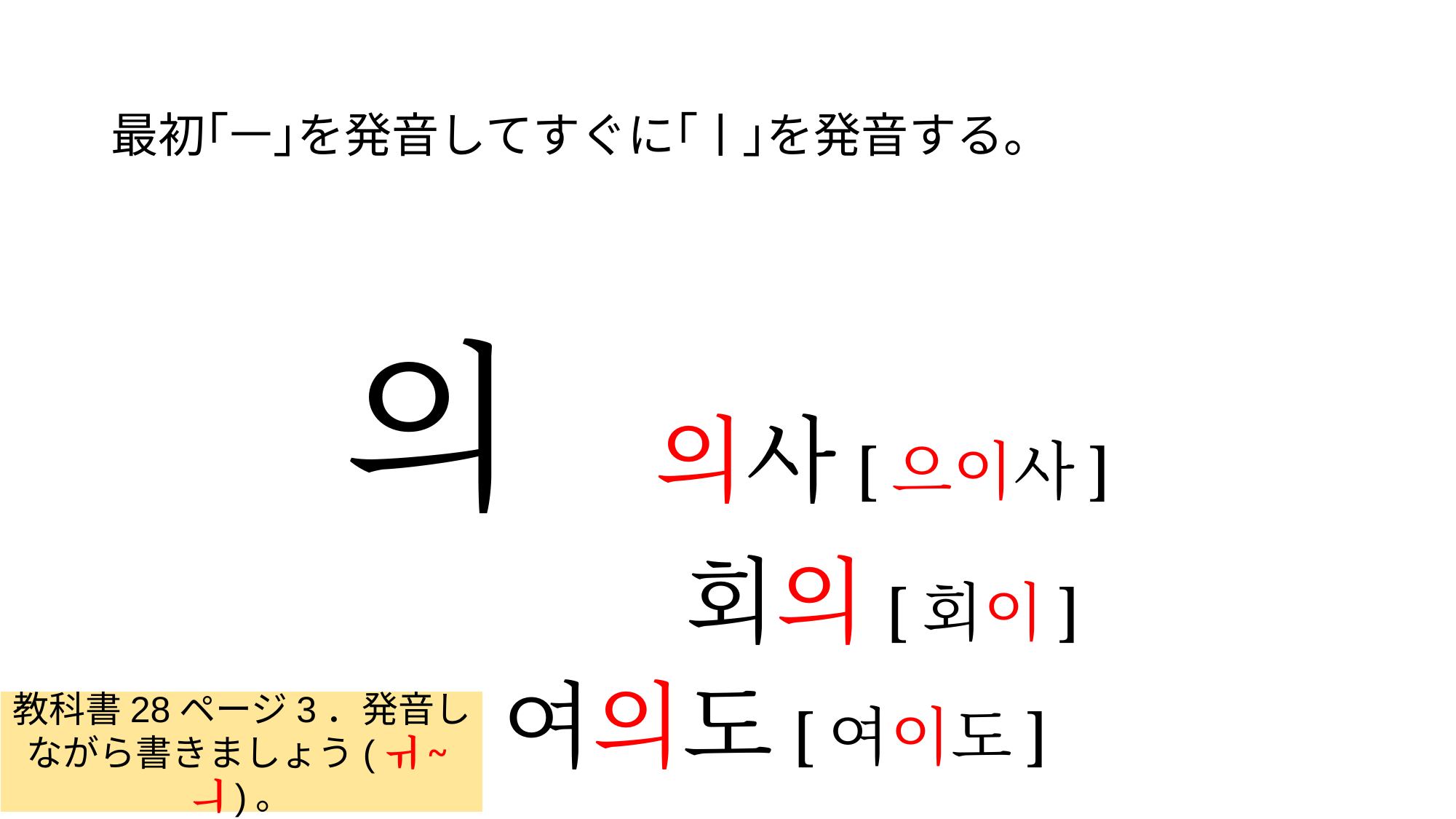

#
最初｢ㅡ｣を発音してすぐに｢ㅣ｣を発音する。

의  의사[으이사]
          회의[회이]
				여의도[여이도]

教科書28ページ3．発音しながら書きましょう(ㅟ~ㅢ)。